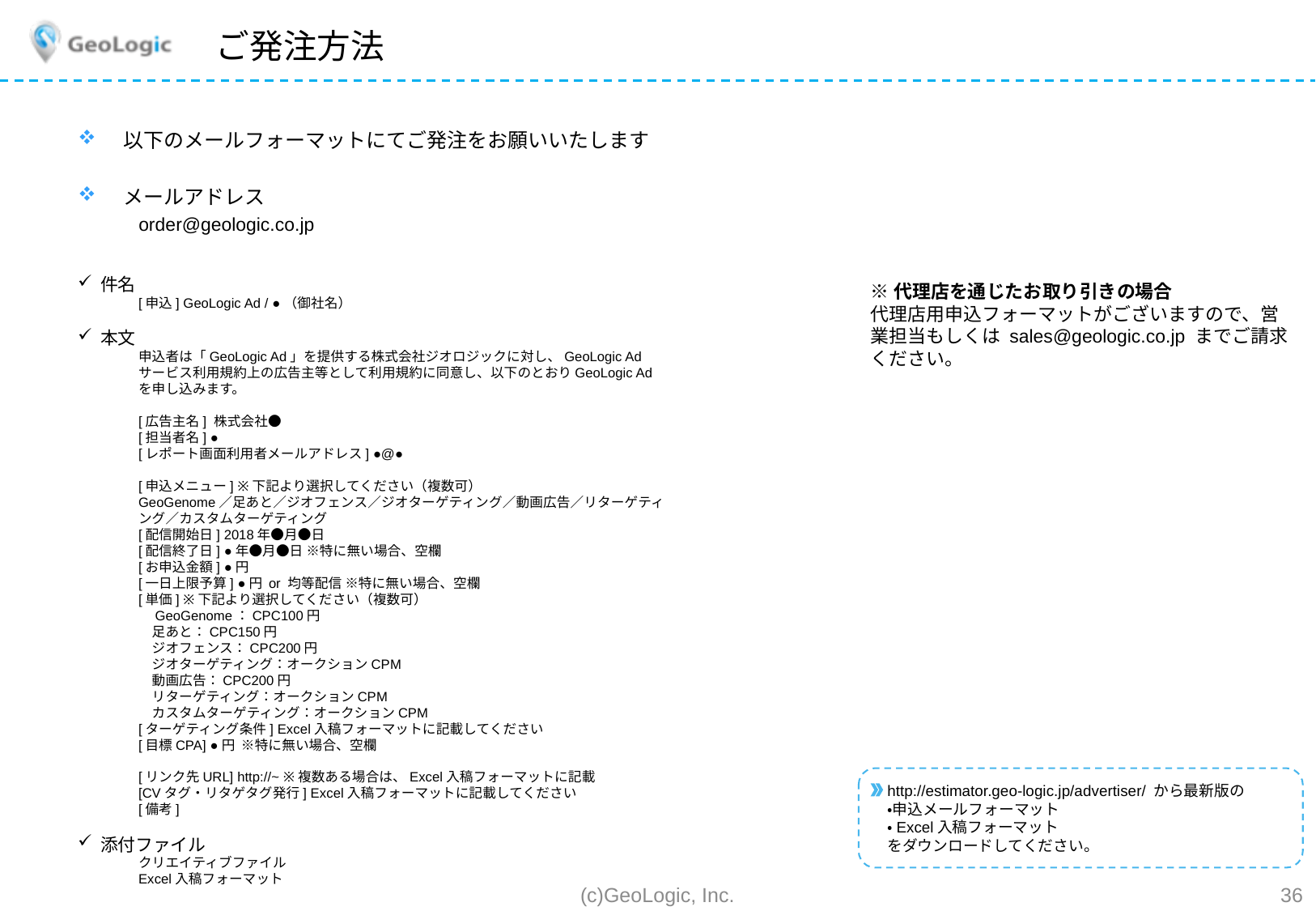

# ご発注方法
以下のメールフォーマットにてご発注をお願いいたします

メールアドレス
order@geologic.co.jp
件名
[申込] GeoLogic Ad / ●（御社名）

本文
申込者は「GeoLogic Ad」を提供する株式会社ジオロジックに対し、GeoLogic Adサービス利用規約上の広告主等として利用規約に同意し、以下のとおりGeoLogic Adを申し込みます。

[広告主名] 株式会社●
[担当者名] ●
[レポート画面利用者メールアドレス] ●@●

[申込メニュー] ※下記より選択してください（複数可）
GeoGenome／足あと／ジオフェンス／ジオターゲティング／動画広告／リターゲティング／カスタムターゲティング
[配信開始日] 2018年●月●日
[配信終了日] ●年●月●日 ※特に無い場合、空欄
[お申込金額] ●円
[一日上限予算] ●円 or 均等配信 ※特に無い場合、空欄
[単価] ※下記より選択してください（複数可）
　GeoGenome：CPC100円
　足あと：CPC150円
　ジオフェンス：CPC200円
　ジオターゲティング：オークションCPM
　動画広告：CPC200円
　リターゲティング：オークションCPM
　カスタムターゲティング：オークションCPM
[ターゲティング条件] Excel入稿フォーマットに記載してください
[目標CPA] ●円  ※特に無い場合、空欄

[リンク先URL] http://~ ※複数ある場合は、Excel入稿フォーマットに記載
[CVタグ・リタゲタグ発行] Excel入稿フォーマットに記載してください
[備考]

添付ファイル
クリエイティブファイル
Excel入稿フォーマット
※代理店を通じたお取り引きの場合
代理店用申込フォーマットがございますので、営業担当もしくは sales@geologic.co.jp までご請求ください。
http://estimator.geo-logic.jp/advertiser/ から最新版の
・申込メールフォーマット
・Excel入稿フォーマット
をダウンロードしてください。

(c)GeoLogic, Inc.
36